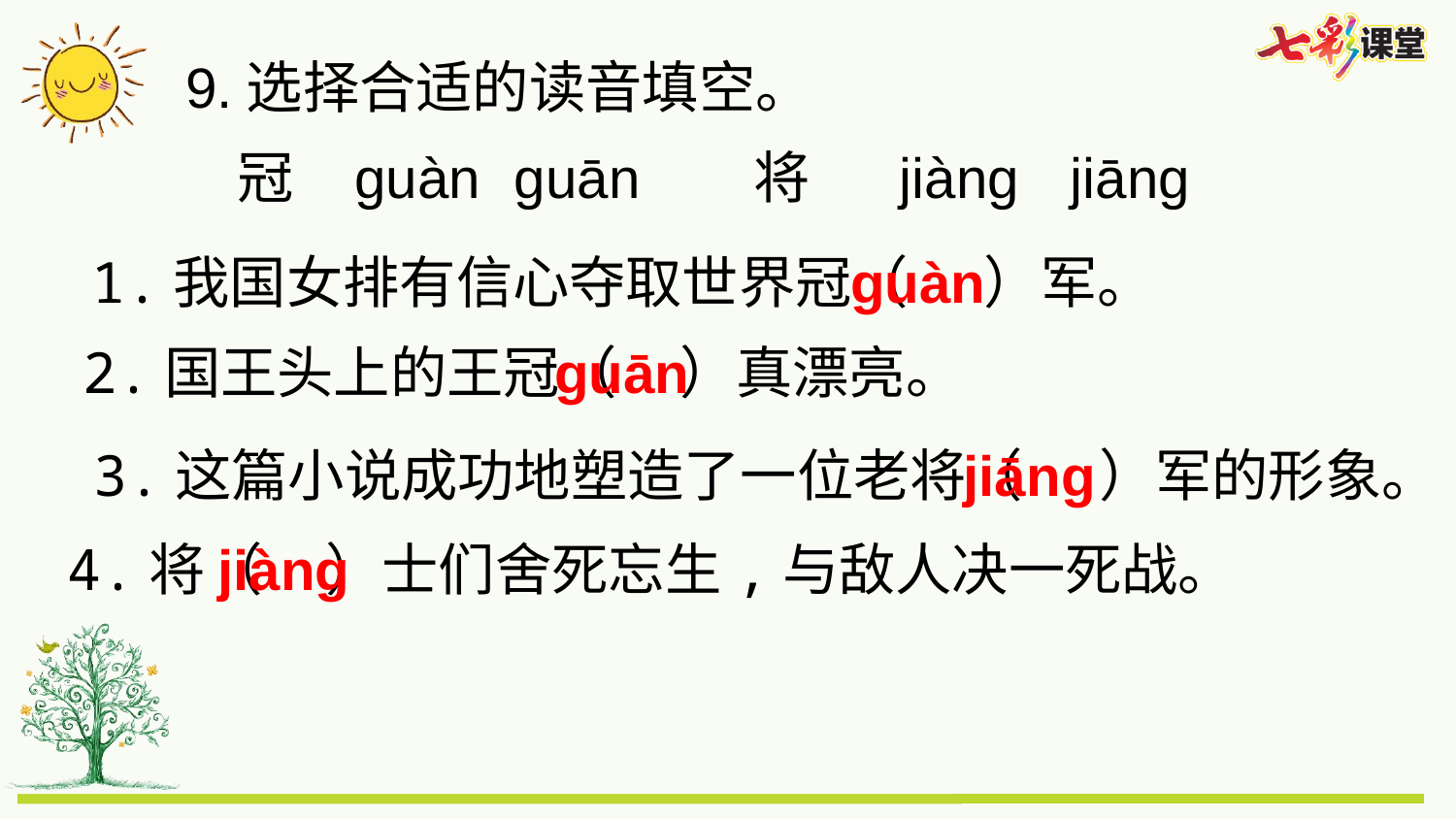

9.选择合适的读音填空。
冠
guàn
guān
将
jiàng
jiāng
1.我国女排有信心夺取世界冠（      ）军。
guàn
2.国王头上的王冠（     ）真漂亮。
guān
3.这篇小说成功地塑造了一位老将（      ）军的形象。
jiāng
4.将（     ）士们舍死忘生,与敌人决一死战。
jiàng